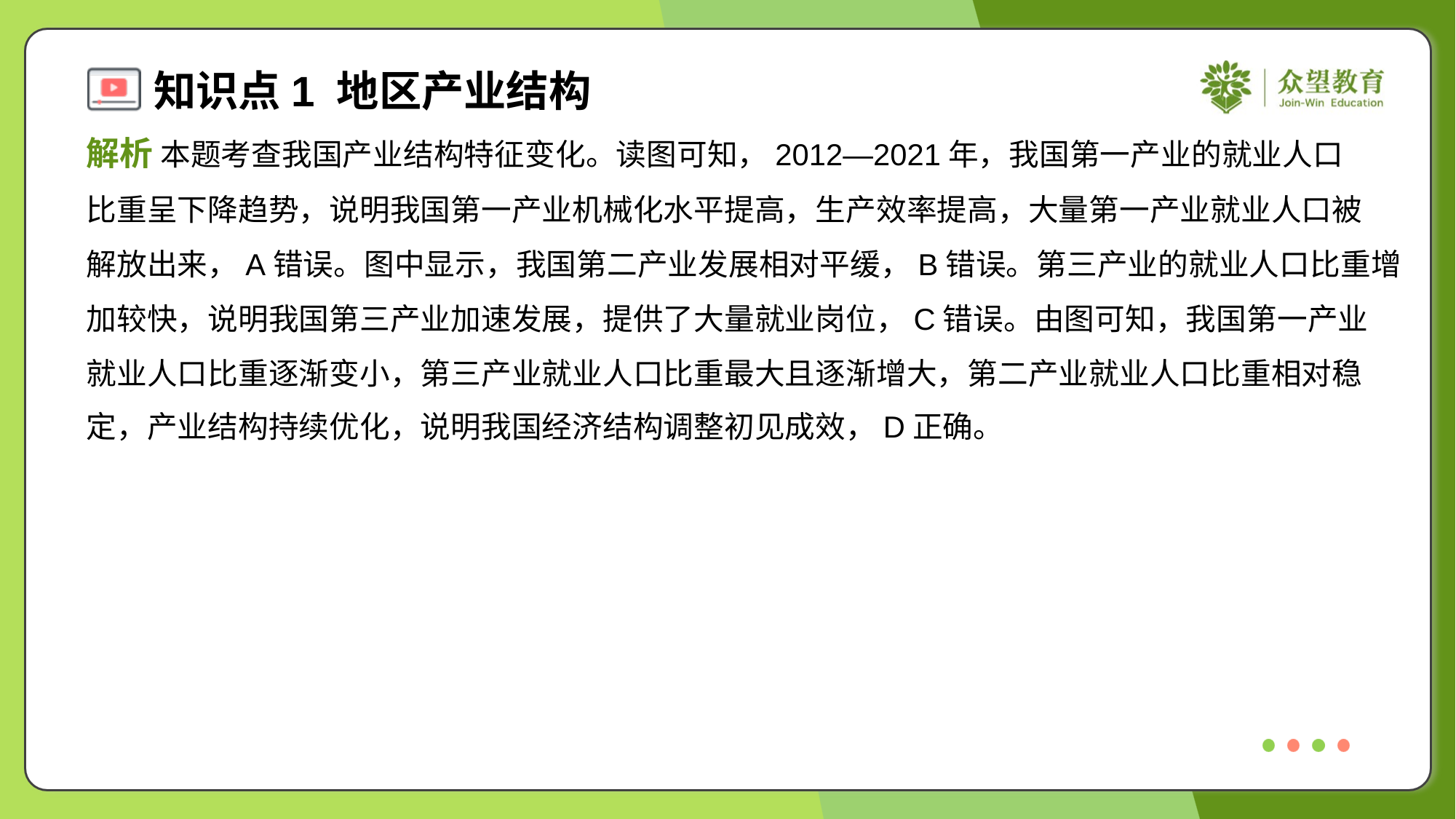

解析 本题考查我国产业结构特征变化。读图可知，2012—2021年，我国第一产业的就业人口
比重呈下降趋势，说明我国第一产业机械化水平提高，生产效率提高，大量第一产业就业人口被
解放出来，A错误。图中显示，我国第二产业发展相对平缓，B错误。第三产业的就业人口比重增
加较快，说明我国第三产业加速发展，提供了大量就业岗位，C错误。由图可知，我国第一产业
就业人口比重逐渐变小，第三产业就业人口比重最大且逐渐增大，第二产业就业人口比重相对稳
定，产业结构持续优化，说明我国经济结构调整初见成效，D正确。